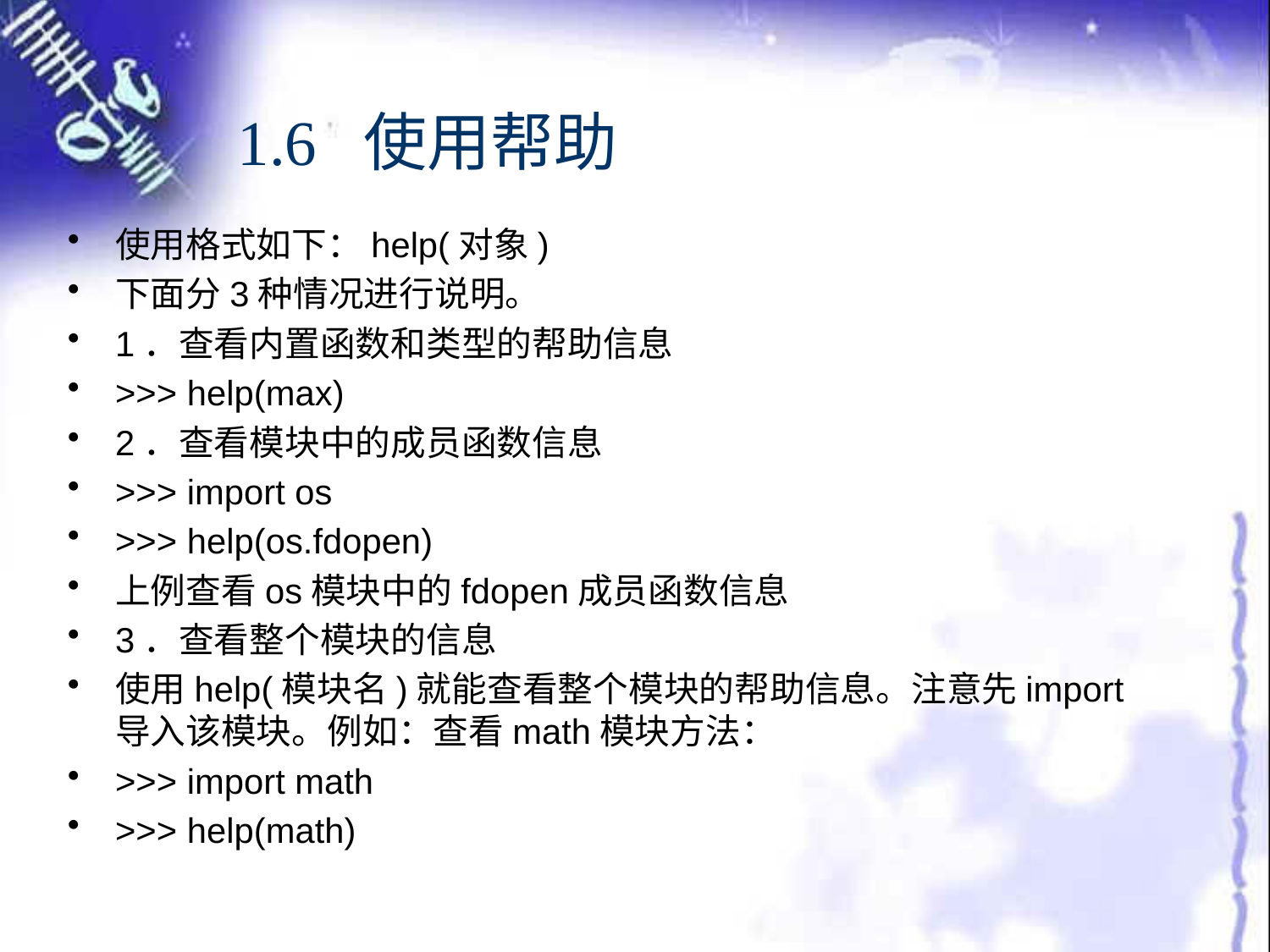

# 1.6  使用帮助
使用格式如下：help(对象)
下面分3种情况进行说明。
1．查看内置函数和类型的帮助信息
>>> help(max)
2．查看模块中的成员函数信息
>>> import os
>>> help(os.fdopen)
上例查看os模块中的fdopen成员函数信息
3．查看整个模块的信息
使用help(模块名)就能查看整个模块的帮助信息。注意先import导入该模块。例如：查看math模块方法：
>>> import math
>>> help(math)